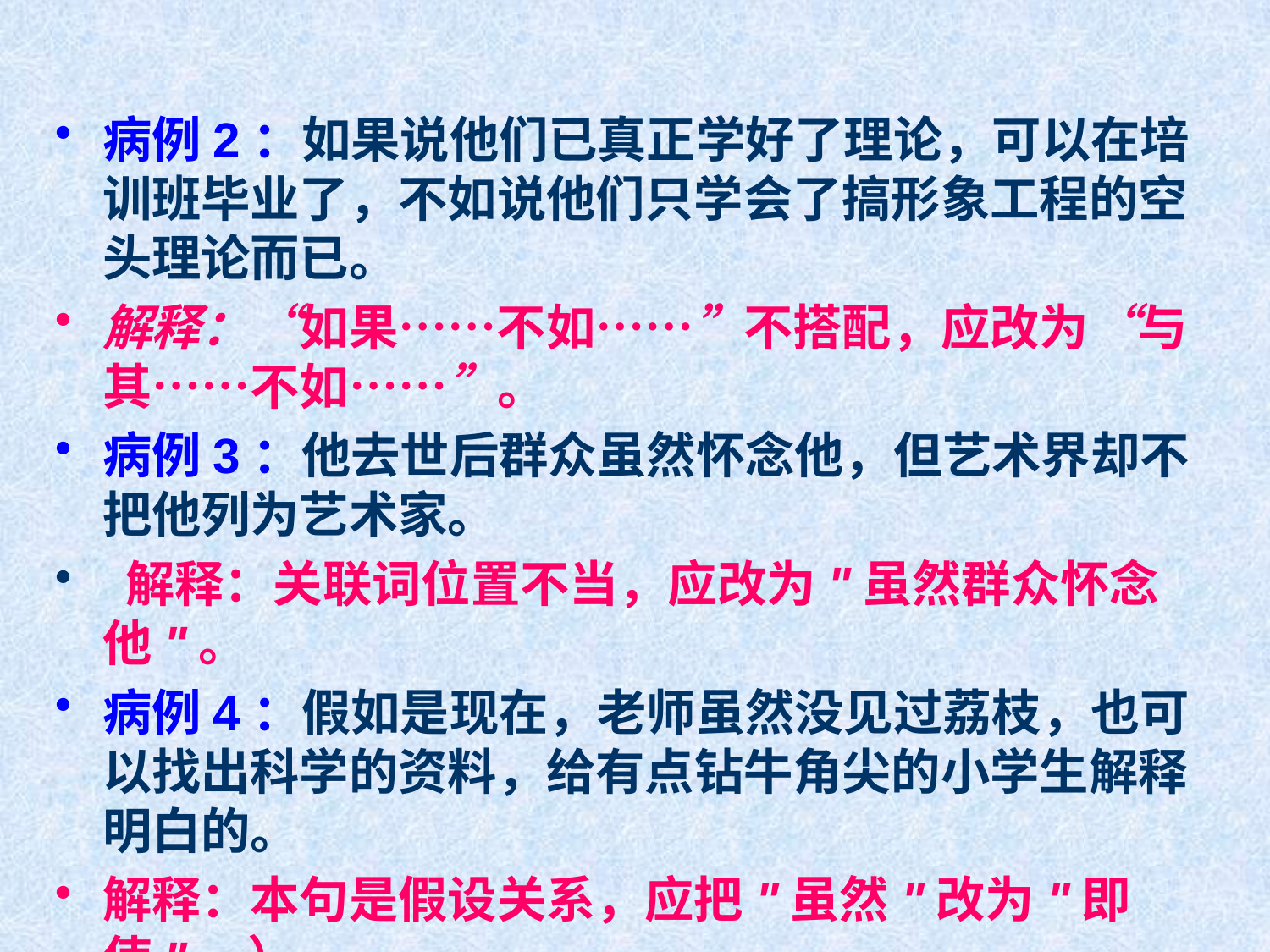

病例2：如果说他们已真正学好了理论，可以在培训班毕业了，不如说他们只学会了搞形象工程的空头理论而已。
解释：“如果……不如……”不搭配，应改为“与其……不如……”。
病例3：他去世后群众虽然怀念他，但艺术界却不把他列为艺术家。
 解释：关联词位置不当，应改为"虽然群众怀念他"。
病例4：假如是现在，老师虽然没见过荔枝，也可以找出科学的资料，给有点钻牛角尖的小学生解释明白的。
解释：本句是假设关系，应把"虽然"改为"即使"。）